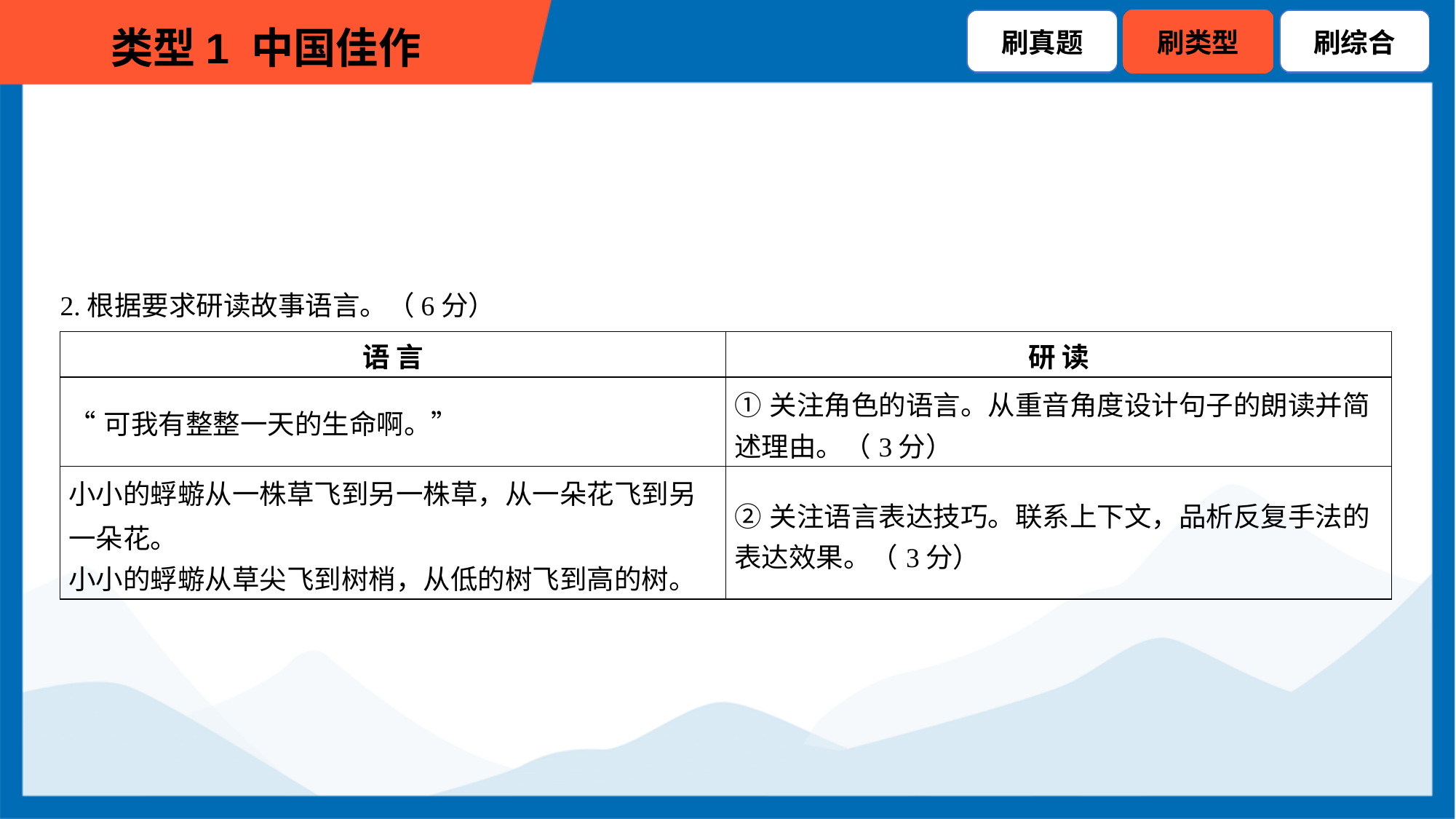

2.根据要求研读故事语言。（6分）
| 语 言 | 研 读 |
| --- | --- |
| “可我有整整一天的生命啊。” | ①关注角色的语言。从重音角度设计句子的朗读并简 述理由。（3分） |
| 小小的蜉蝣从一株草飞到另一株草，从一朵花飞到另 一朵花。 小小的蜉蝣从草尖飞到树梢，从低的树飞到高的树。 | ②关注语言表达技巧。联系上下文，品析反复手法的 表达效果。（3分） |